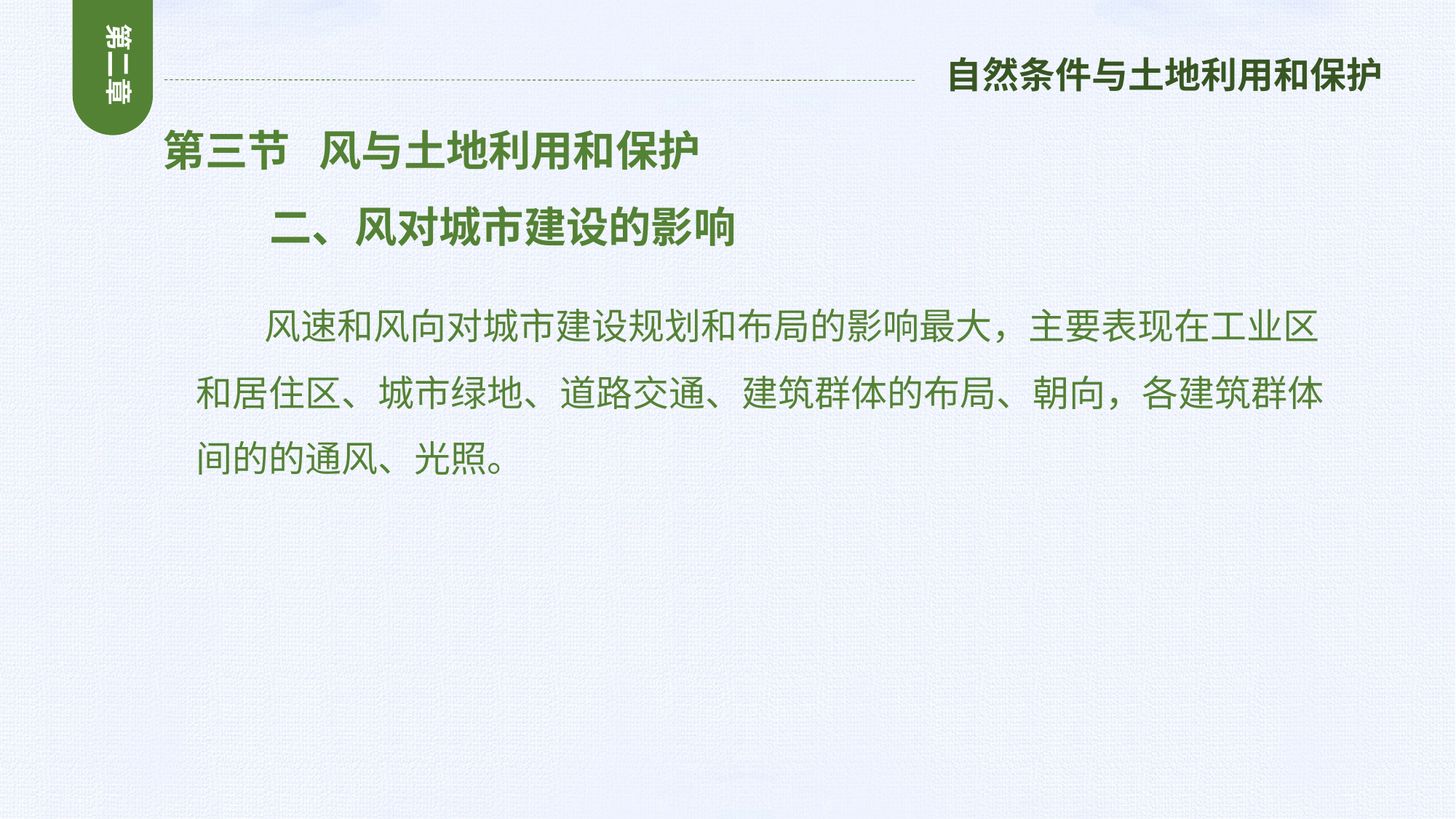

第二章
自然条件与土地利用和保护
第三节   风与土地利用和保护
          二、风对城市建设的影响
       风速和风向对城市建设规划和布局的影响最大，主要表现在工业区和居住区、城市绿地、道路交通、建筑群体的布局、朝向，各建筑群体间的的通风、光照。